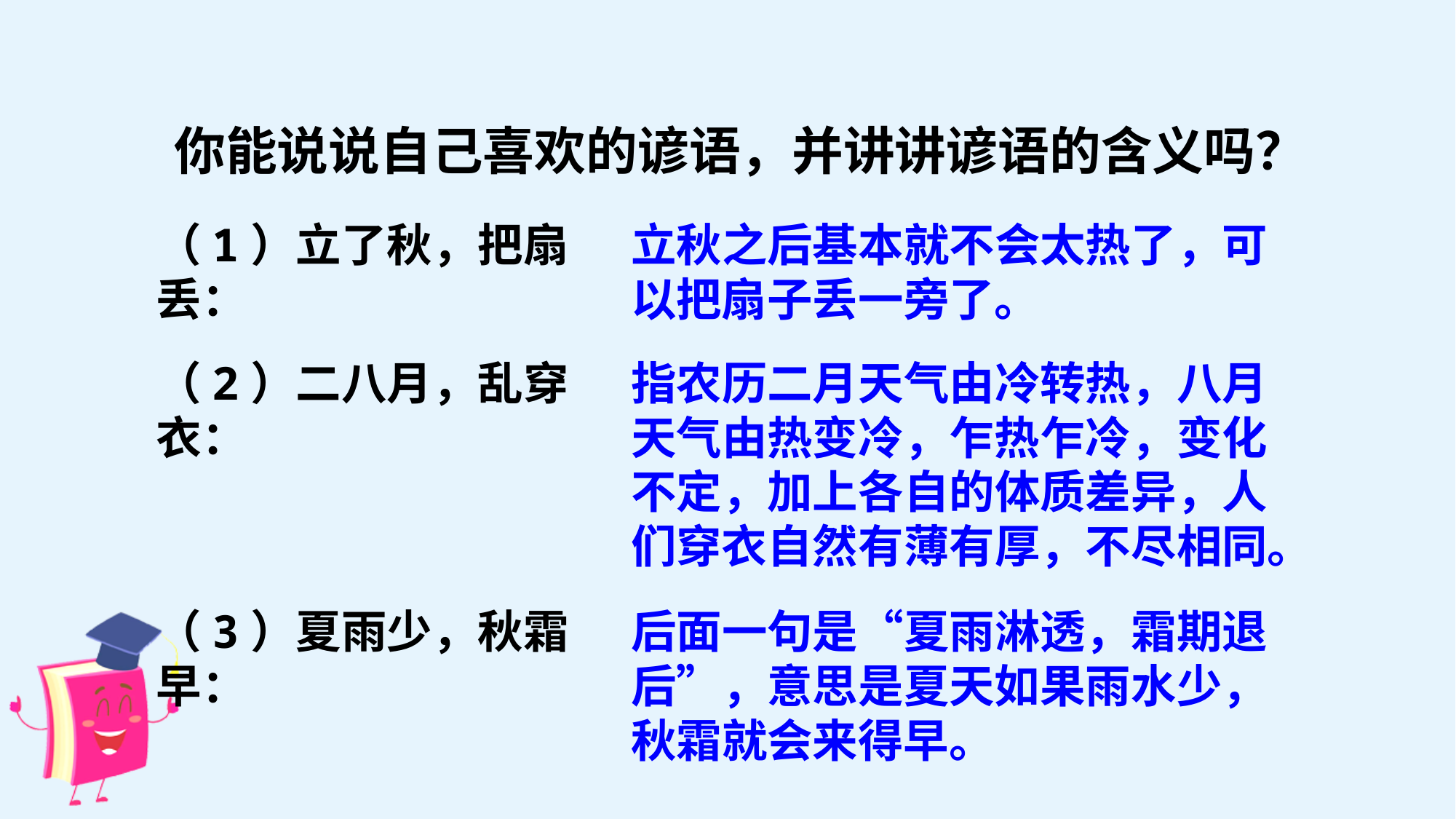

你能说说自己喜欢的谚语，并讲讲谚语的含义吗？
（1）立了秋，把扇丢：
立秋之后基本就不会太热了，可以把扇子丢一旁了。
（2）二八月，乱穿衣：
指农历二月天气由冷转热，八月天气由热变冷，乍热乍冷，变化不定，加上各自的体质差异，人们穿衣自然有薄有厚，不尽相同。
（3）夏雨少，秋霜早：
后面一句是“夏雨淋透，霜期退后”，意思是夏天如果雨水少，秋霜就会来得早。